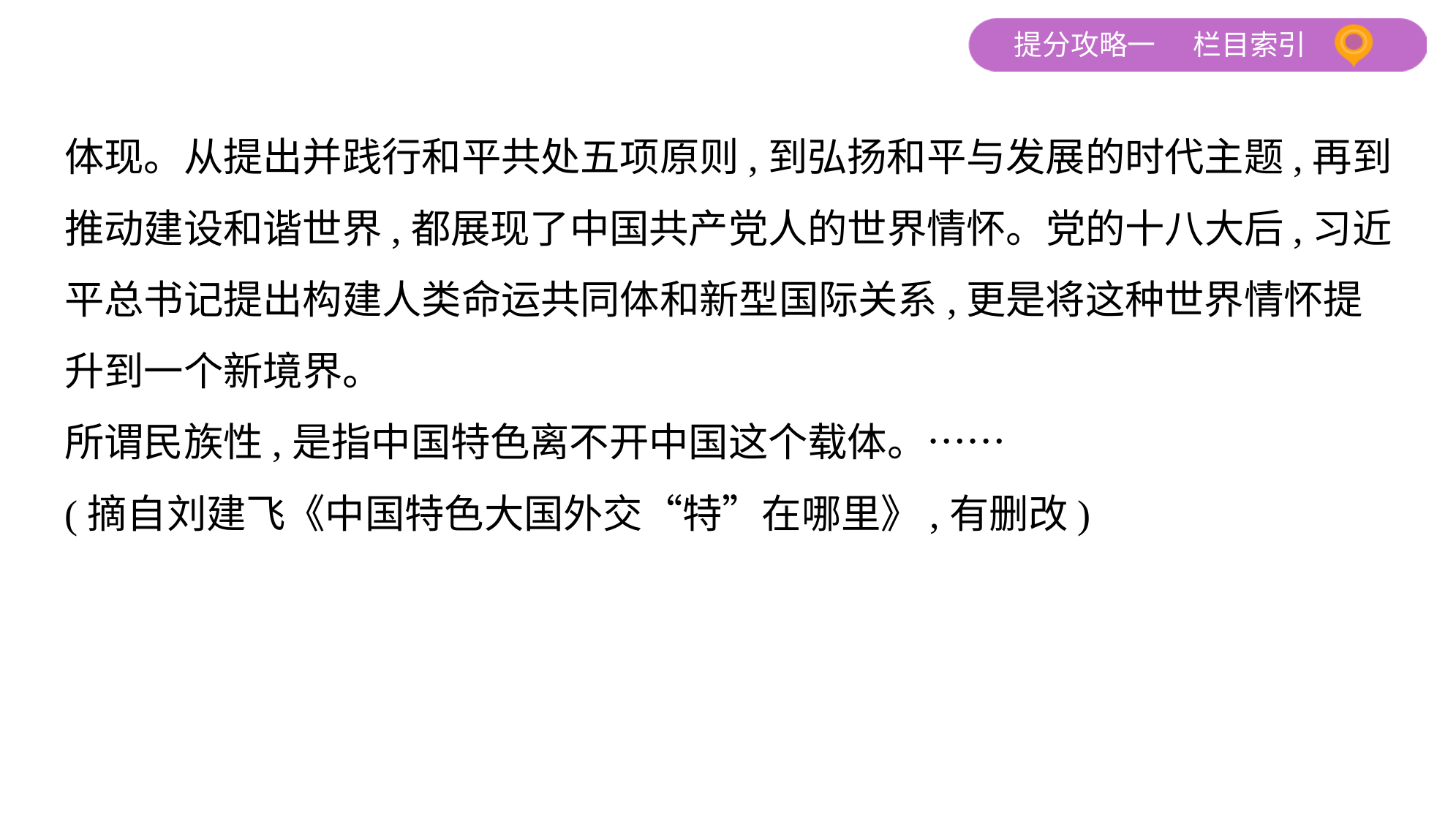

体现。从提出并践行和平共处五项原则,到弘扬和平与发展的时代主题,再到
推动建设和谐世界,都展现了中国共产党人的世界情怀。党的十八大后,习近
平总书记提出构建人类命运共同体和新型国际关系,更是将这种世界情怀提
升到一个新境界。
所谓民族性,是指中国特色离不开中国这个载体。……
(摘自刘建飞《中国特色大国外交“特”在哪里》,有删改)